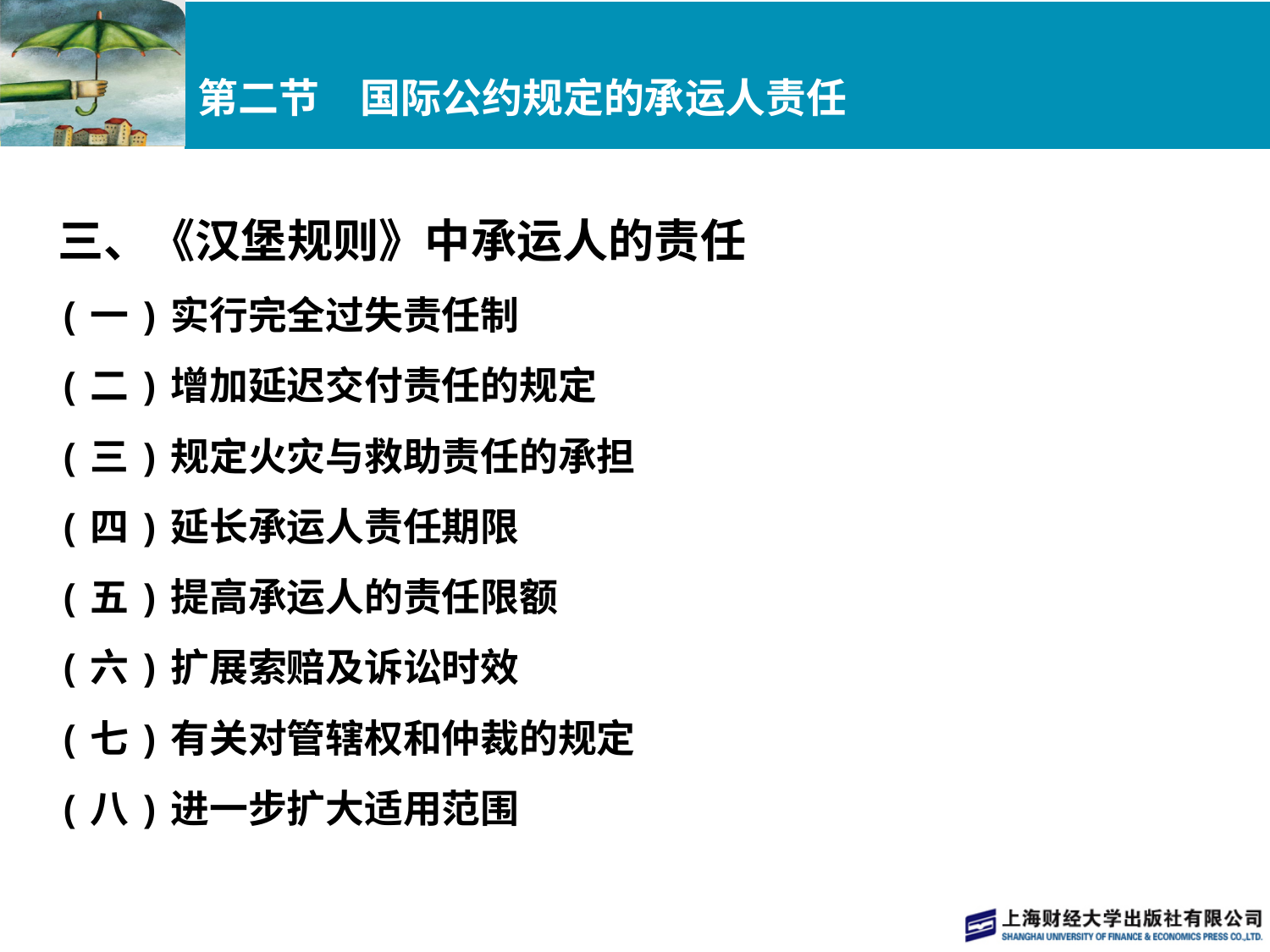

# 第二节　国际公约规定的承运人责任
三、《汉堡规则》中承运人的责任
(一)实行完全过失责任制
(二)增加延迟交付责任的规定
(三)规定火灾与救助责任的承担
(四)延长承运人责任期限
(五)提高承运人的责任限额
(六)扩展索赔及诉讼时效
(七)有关对管辖权和仲裁的规定
(八)进一步扩大适用范围